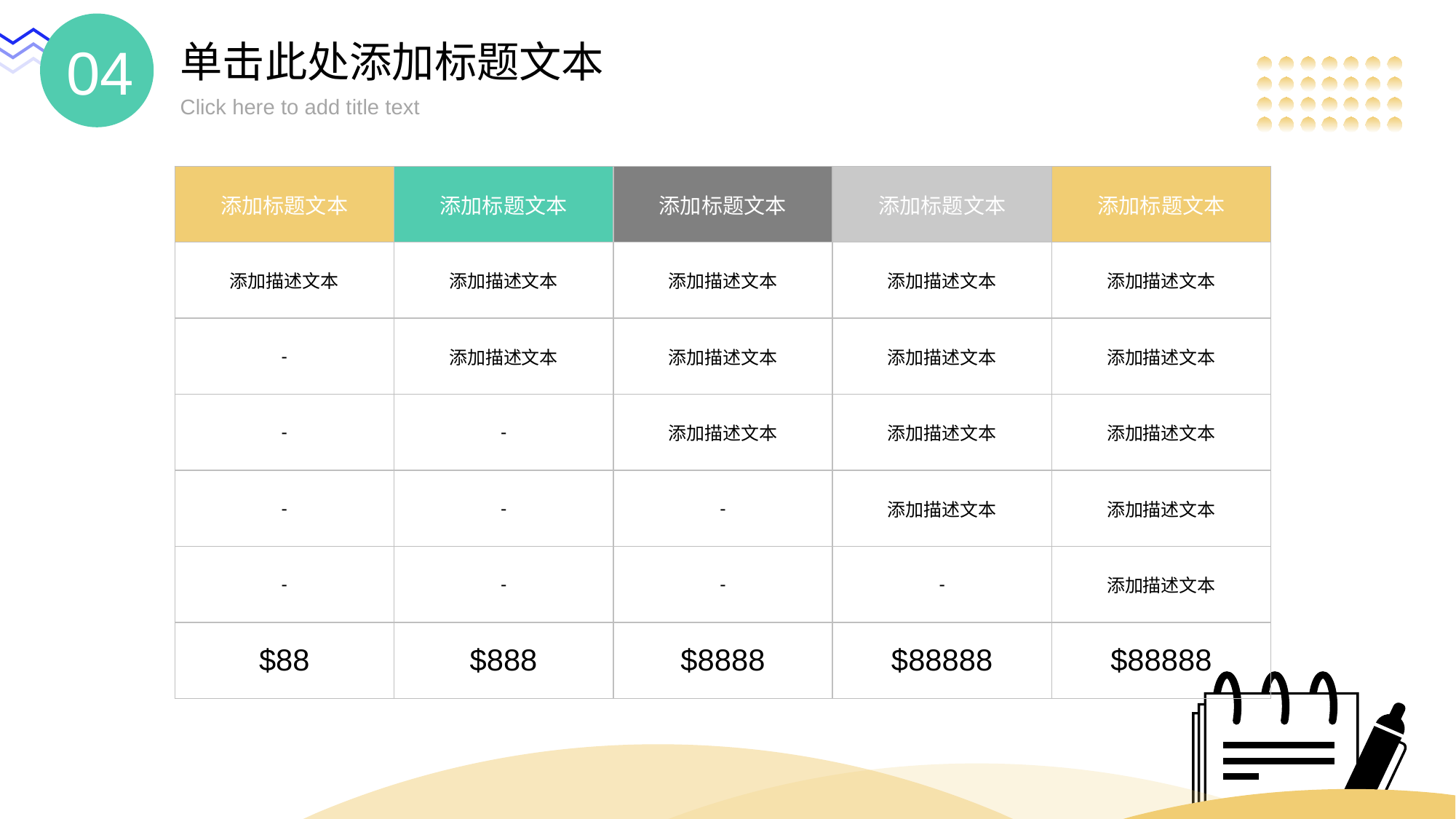

04
单击此处添加标题文本
Click here to add title text
| 添加标题文本 | 添加标题文本 | 添加标题文本 | 添加标题文本 | 添加标题文本 |
| --- | --- | --- | --- | --- |
| 添加描述文本 | 添加描述文本 | 添加描述文本 | 添加描述文本 | 添加描述文本 |
| - | 添加描述文本 | 添加描述文本 | 添加描述文本 | 添加描述文本 |
| - | - | 添加描述文本 | 添加描述文本 | 添加描述文本 |
| - | - | - | 添加描述文本 | 添加描述文本 |
| - | - | - | - | 添加描述文本 |
| $88 | $888 | $8888 | $88888 | $88888 |